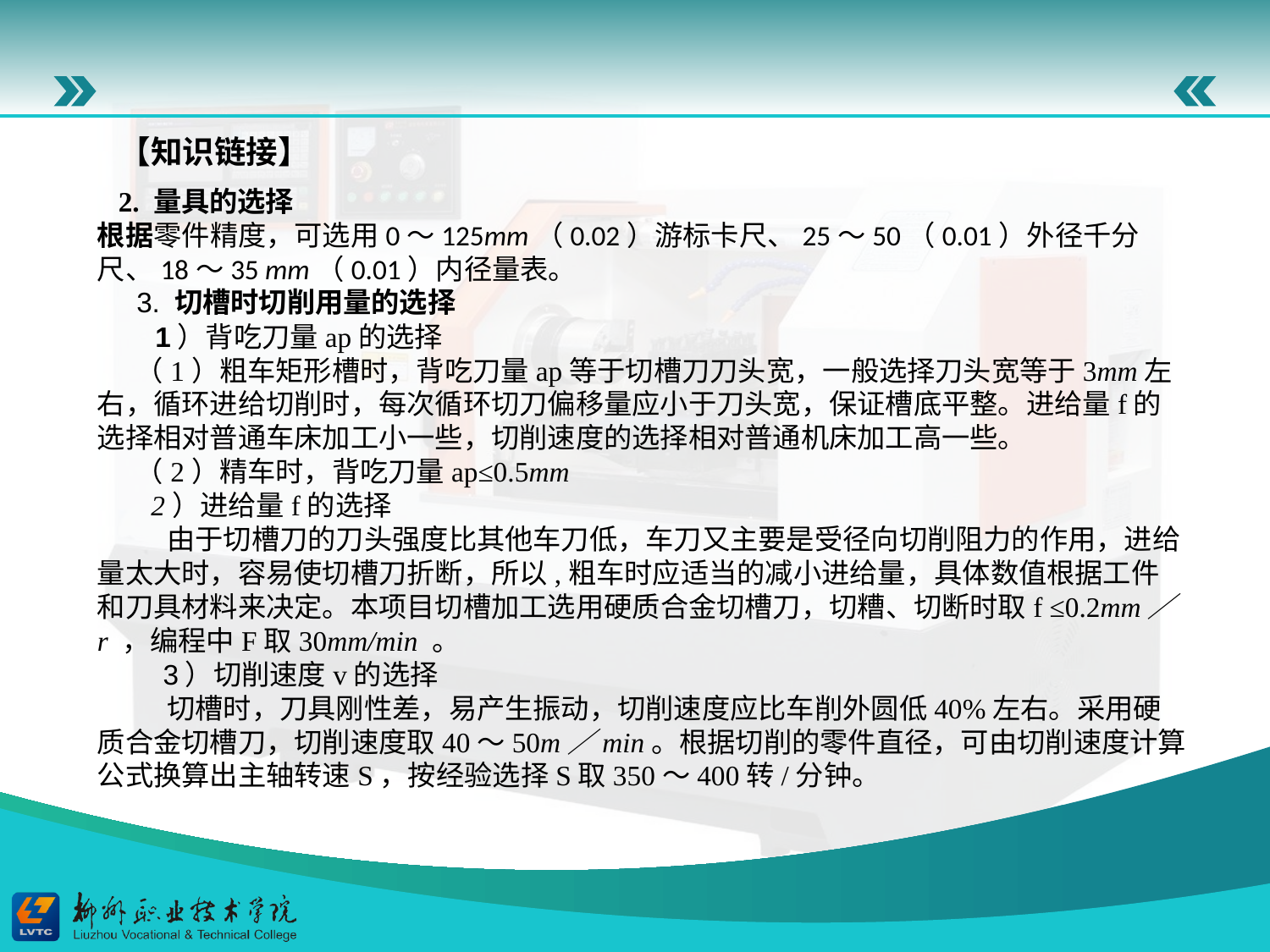

【知识链接】
   2. 量具的选择根据零件精度，可选用0～125mm（0.02）游标卡尺、25～50（0.01）外径千分尺、18～35 mm（0.01）内径量表。     3. 切槽时切削用量的选择     1）背吃刀量ap的选择
  （1）粗车矩形槽时，背吃刀量ap等于切槽刀刀头宽，一般选择刀头宽等于3mm左右，循环进给切削时，每次循环切刀偏移量应小于刀头宽，保证槽底平整。进给量f的选择相对普通车床加工小一些，切削速度的选择相对普通机床加工高一些。
  （2）精车时，背吃刀量ap≤0.5mm     2）进给量f的选择
       由于切槽刀的刀头强度比其他车刀低，车刀又主要是受径向切削阻力的作用，进给量太大时，容易使切槽刀折断，所以,粗车时应适当的减小进给量，具体数值根据工件和刀具材料来决定。本项目切槽加工选用硬质合金切槽刀，切糟、切断时取f ≤0.2mm／r ，编程中F取30mm/min 。      3）切削速度v的选择
       切槽时，刀具刚性差，易产生振动，切削速度应比车削外圆低40%左右。采用硬质合金切槽刀，切削速度取40～50m／min。根据切削的零件直径，可由切削速度计算公式换算出主轴转速S，按经验选择S取350～400转/分钟。